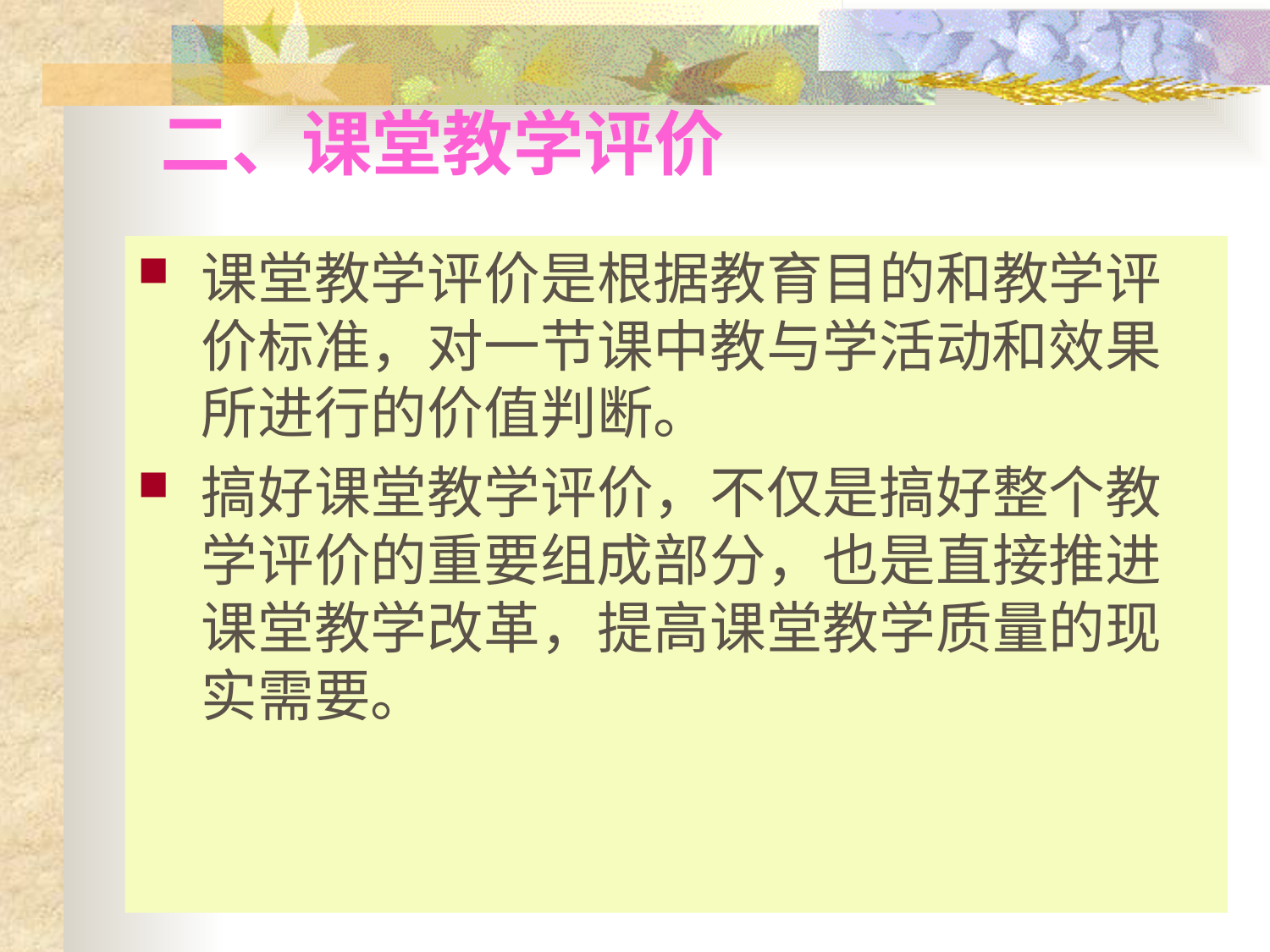

# 二、课堂教学评价
课堂教学评价是根据教育目的和教学评价标准，对一节课中教与学活动和效果所进行的价值判断。
搞好课堂教学评价，不仅是搞好整个教学评价的重要组成部分，也是直接推进课堂教学改革，提高课堂教学质量的现实需要。